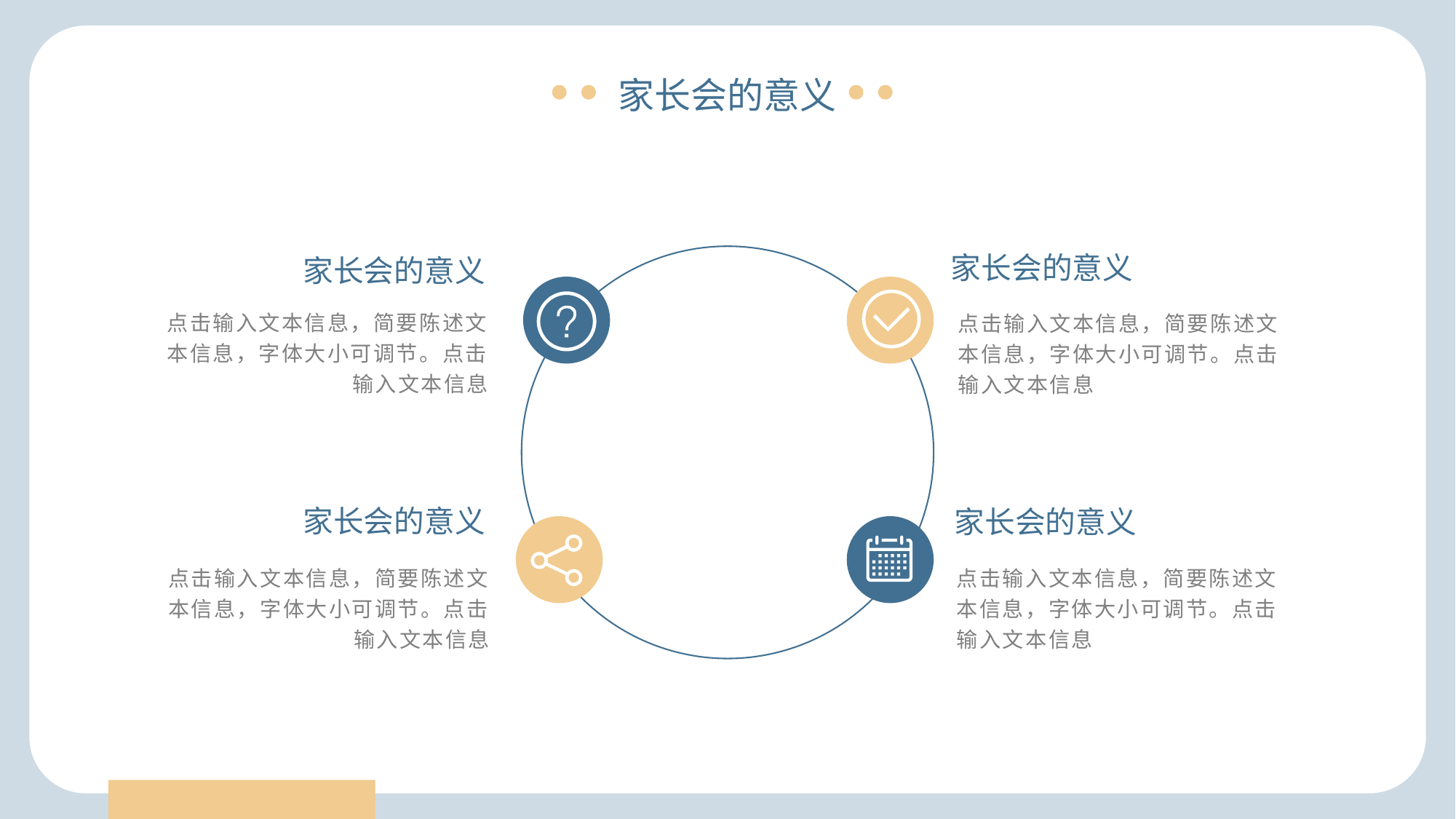

家长会的意义

家长会的意义
家长会的意义

点击输入文本信息，简要陈述文本信息，字体大小可调节。点击输入文本信息
点击输入文本信息，简要陈述文本信息，字体大小可调节。点击输入文本信息
家长会的意义
家长会的意义

点击输入文本信息，简要陈述文本信息，字体大小可调节。点击输入文本信息
点击输入文本信息，简要陈述文本信息，字体大小可调节。点击输入文本信息